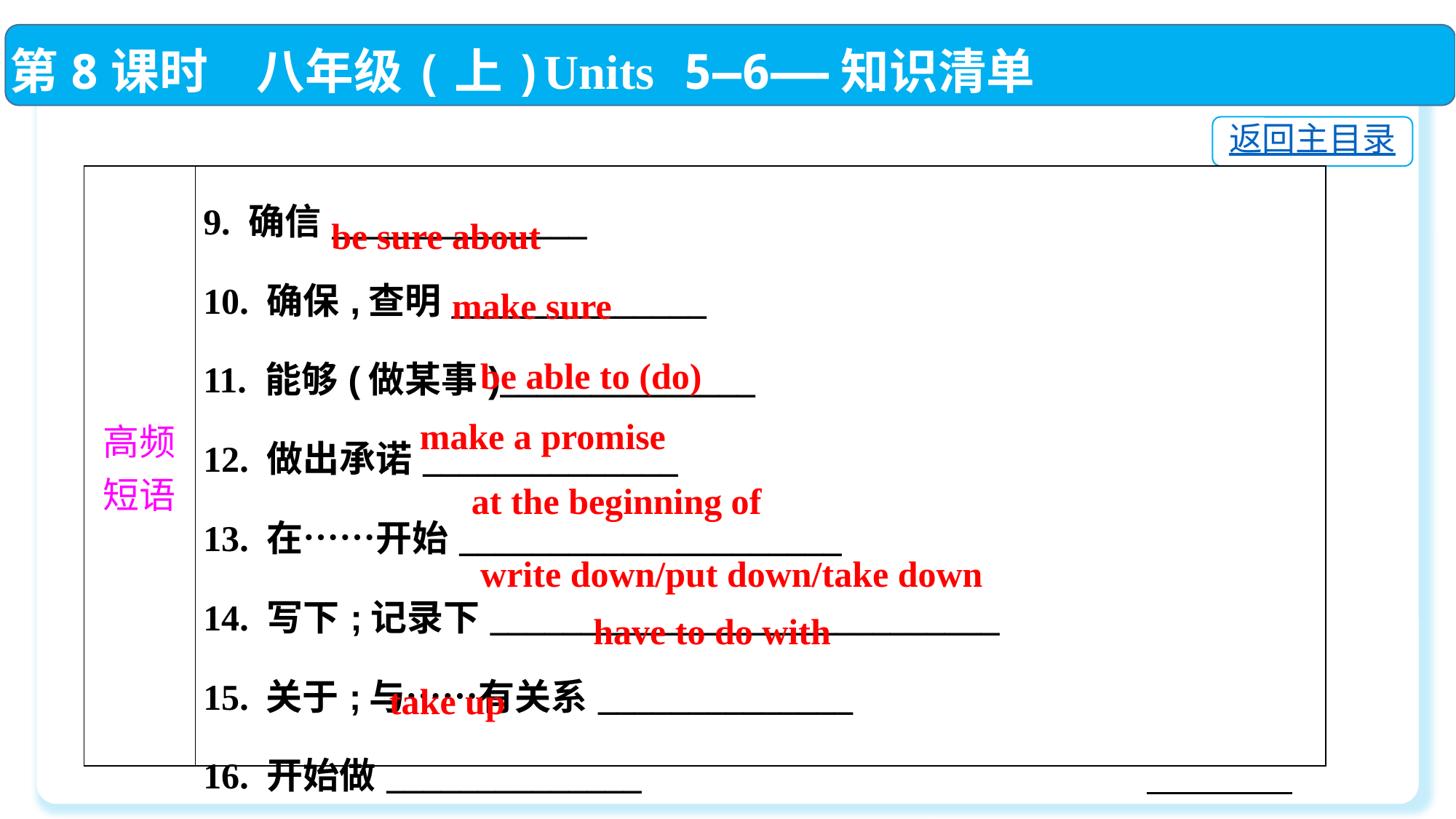

第8课时　八年级(上)Units 5—6——知识清单

返回主目录
| 高频 短语 | 9. 确信\_\_\_\_\_\_\_\_\_\_\_\_\_\_ 10. 确保,查明\_\_\_\_\_\_\_\_\_\_\_\_\_\_ 11. 能够(做某事)\_\_\_\_\_\_\_\_\_\_\_\_\_\_ 12. 做出承诺\_\_\_\_\_\_\_\_\_\_\_\_\_\_ 13. 在……开始\_\_\_\_\_\_\_\_\_\_\_\_\_\_\_\_\_\_\_\_\_ 14. 写下;记录下\_\_\_\_\_\_\_\_\_\_\_\_\_\_\_\_\_\_\_\_\_\_\_\_\_\_\_\_ 15. 关于;与……有关系\_\_\_\_\_\_\_\_\_\_\_\_\_\_ 16. 开始做\_\_\_\_\_\_\_\_\_\_\_\_\_\_ |
| --- | --- |
be sure about
make sure
be able to (do)
make a promise
at the beginning of
write down/put down/take down
have to do with
take up